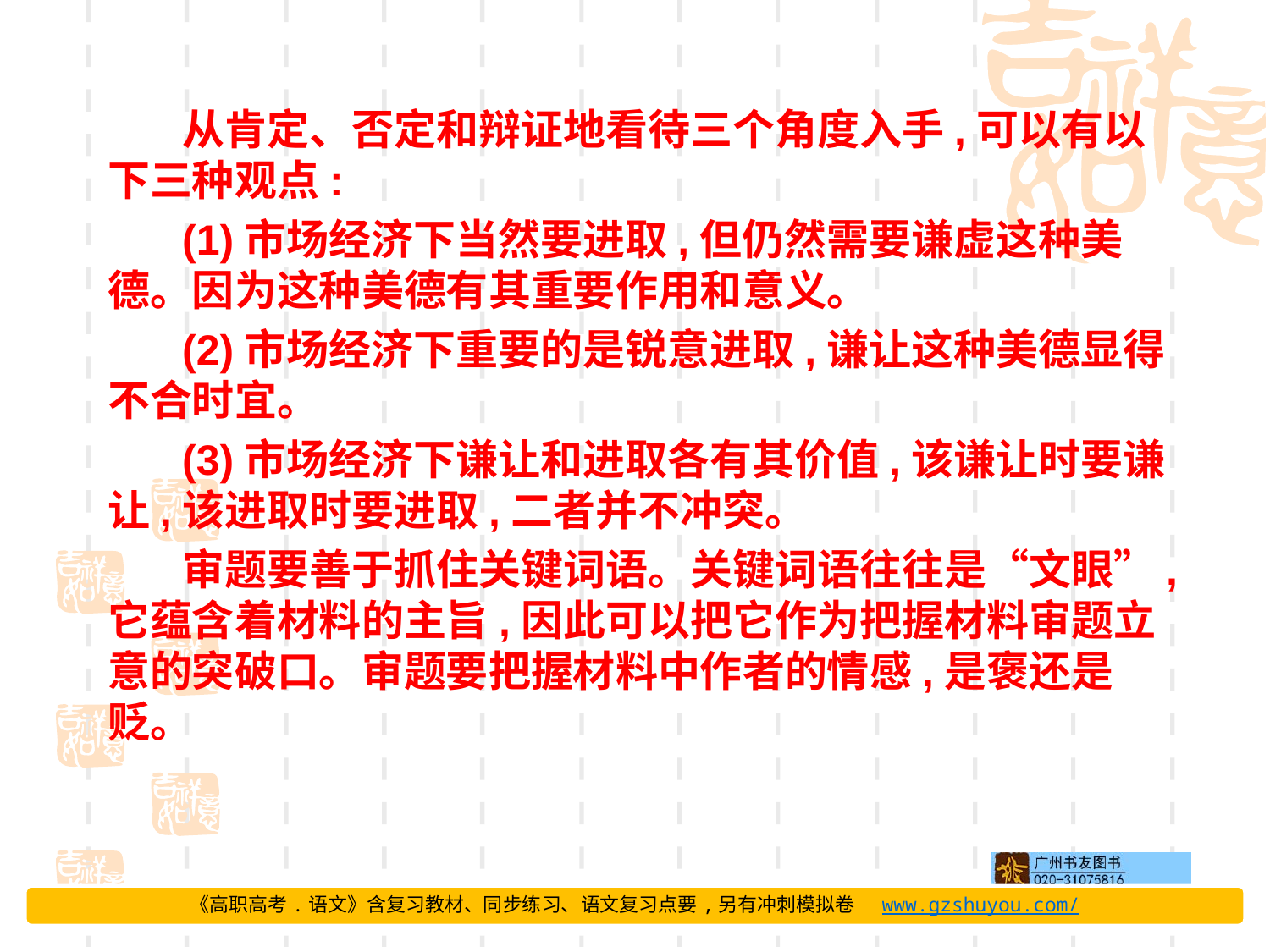

从肯定、否定和辩证地看待三个角度入手,可以有以下三种观点:
(1)市场经济下当然要进取,但仍然需要谦虚这种美德。因为这种美德有其重要作用和意义。
(2)市场经济下重要的是锐意进取,谦让这种美德显得不合时宜。
(3)市场经济下谦让和进取各有其价值,该谦让时要谦让,该进取时要进取,二者并不冲突。
审题要善于抓住关键词语。关键词语往往是“文眼”,它蕴含着材料的主旨,因此可以把它作为把握材料审题立意的突破口。审题要把握材料中作者的情感,是褒还是贬。